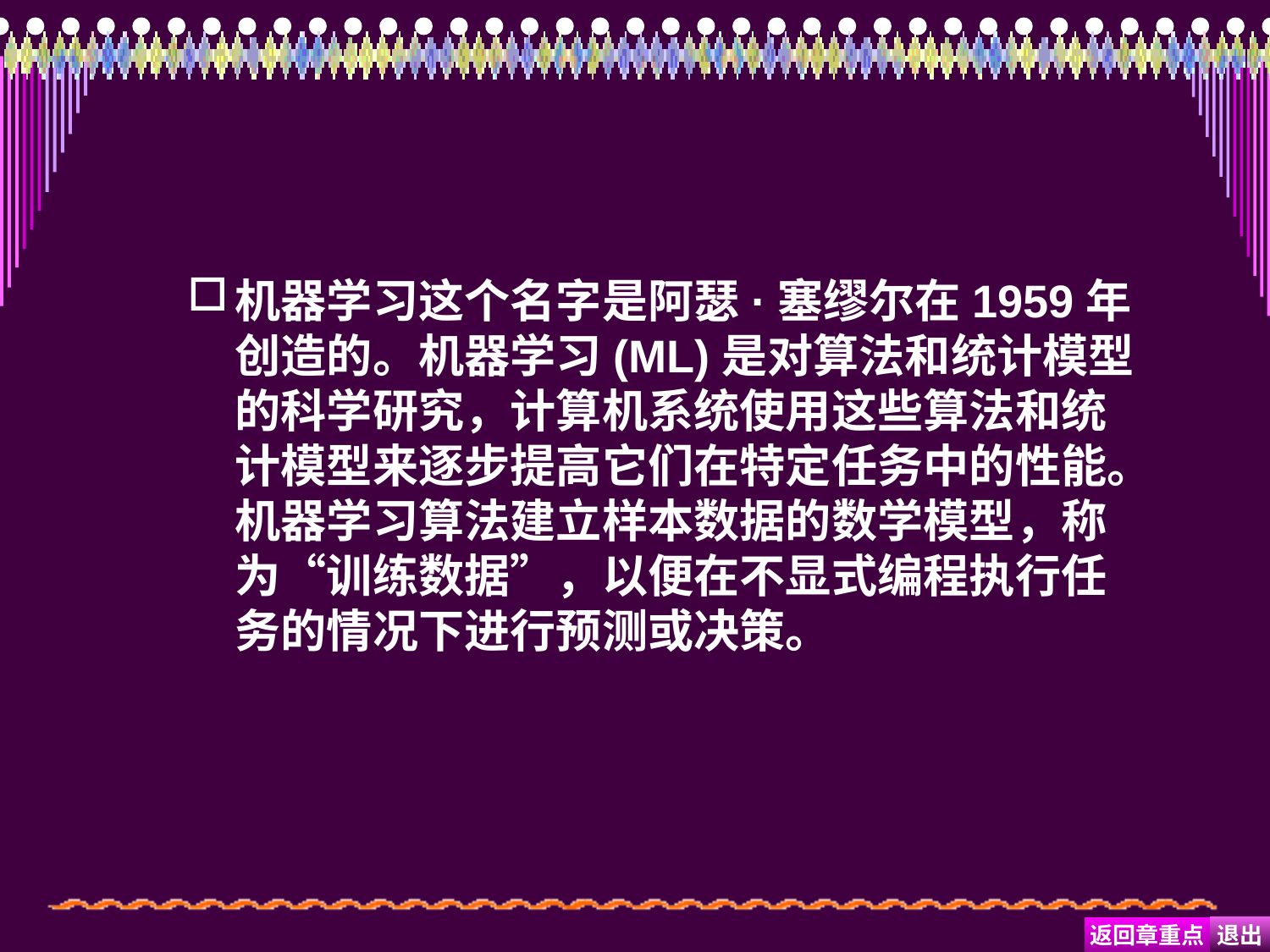

#
机器学习这个名字是阿瑟·塞缪尔在1959年创造的。机器学习(ML)是对算法和统计模型的科学研究，计算机系统使用这些算法和统计模型来逐步提高它们在特定任务中的性能。机器学习算法建立样本数据的数学模型，称为“训练数据”，以便在不显式编程执行任务的情况下进行预测或决策。